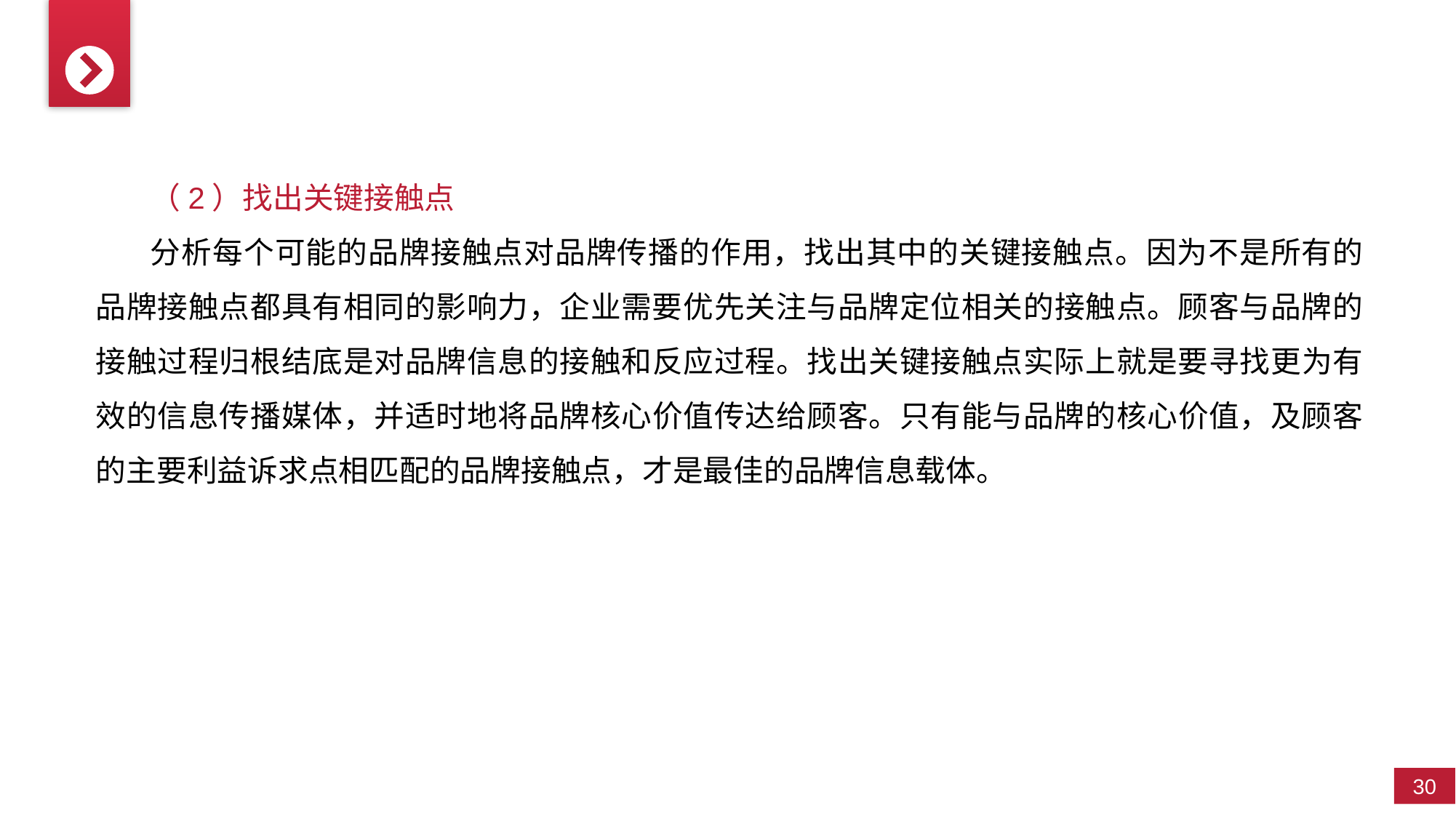

（2）找出关键接触点
分析每个可能的品牌接触点对品牌传播的作用，找出其中的关键接触点。因为不是所有的品牌接触点都具有相同的影响力，企业需要优先关注与品牌定位相关的接触点。顾客与品牌的接触过程归根结底是对品牌信息的接触和反应过程。找出关键接触点实际上就是要寻找更为有效的信息传播媒体，并适时地将品牌核心价值传达给顾客。只有能与品牌的核心价值，及顾客的主要利益诉求点相匹配的品牌接触点，才是最佳的品牌信息载体。